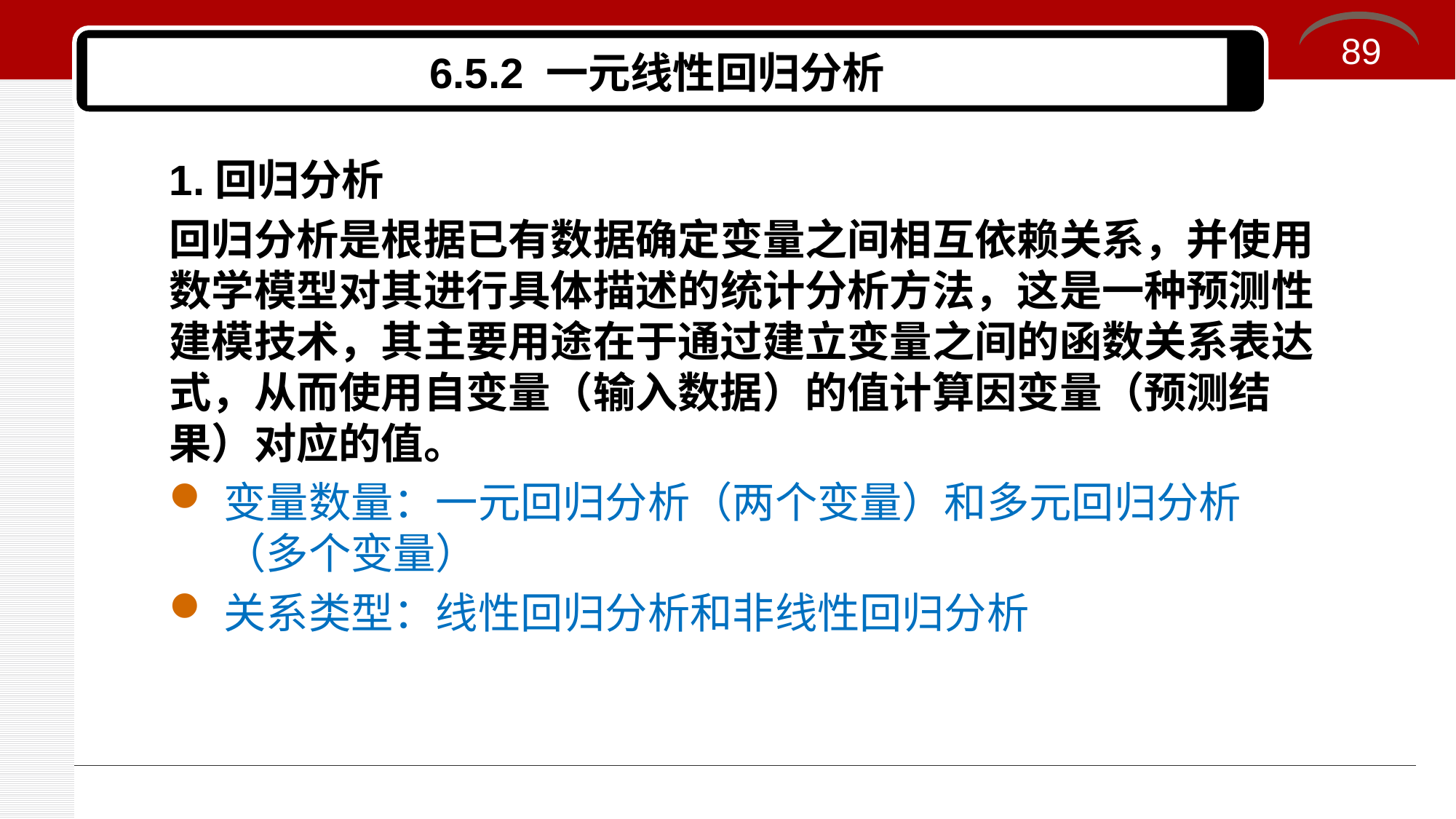

89
# 6.5.2 一元线性回归分析
1.回归分析
回归分析是根据已有数据确定变量之间相互依赖关系，并使用数学模型对其进行具体描述的统计分析方法，这是一种预测性建模技术，其主要用途在于通过建立变量之间的函数关系表达式，从而使用自变量（输入数据）的值计算因变量（预测结果）对应的值。
变量数量：一元回归分析（两个变量）和多元回归分析（多个变量）
关系类型：线性回归分析和非线性回归分析